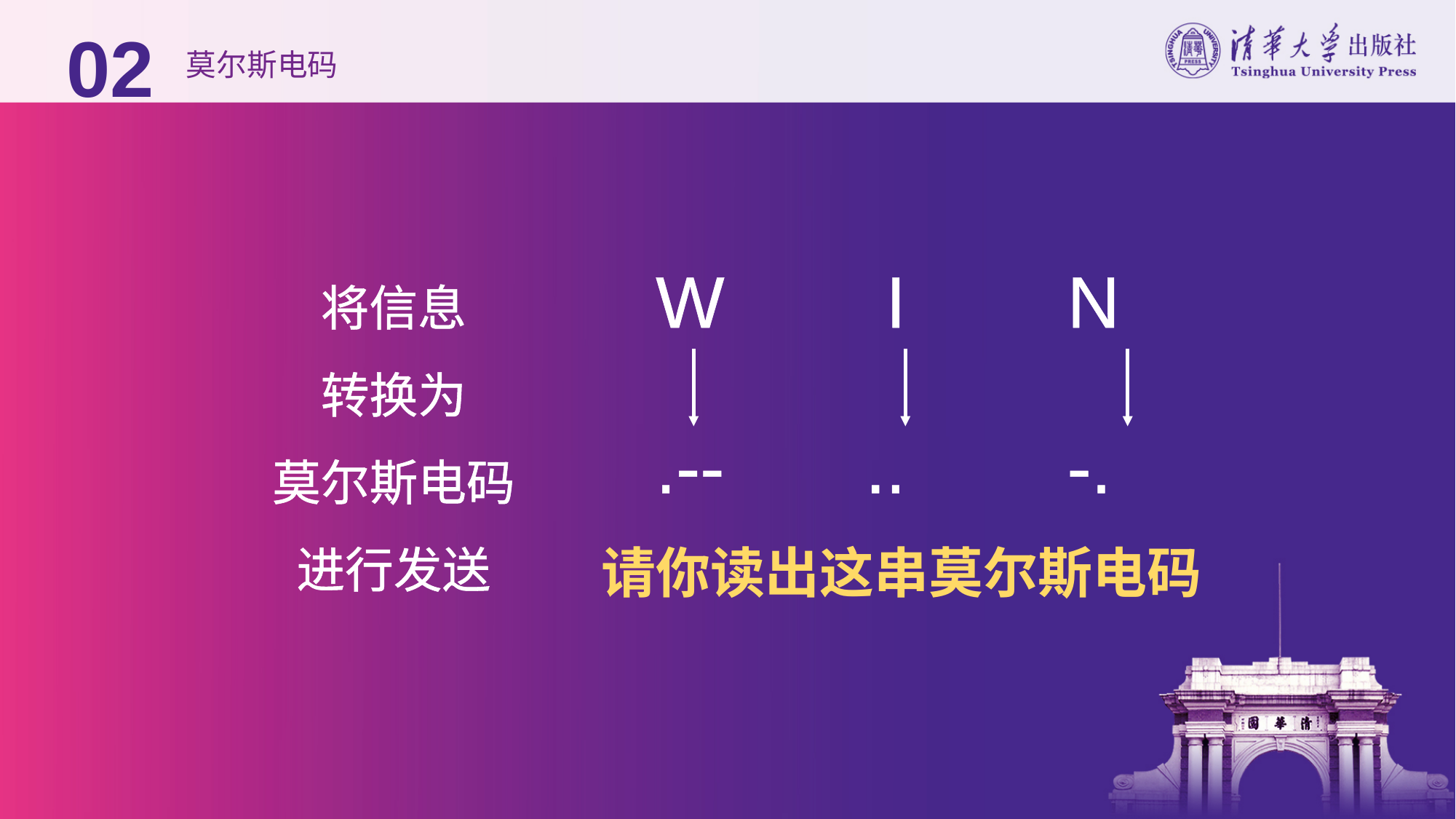

02
# 莫尔斯电码
将信息
转换为
莫尔斯电码
进行发送
W        I        N
.--       ..        -.
请你读出这串莫尔斯电码